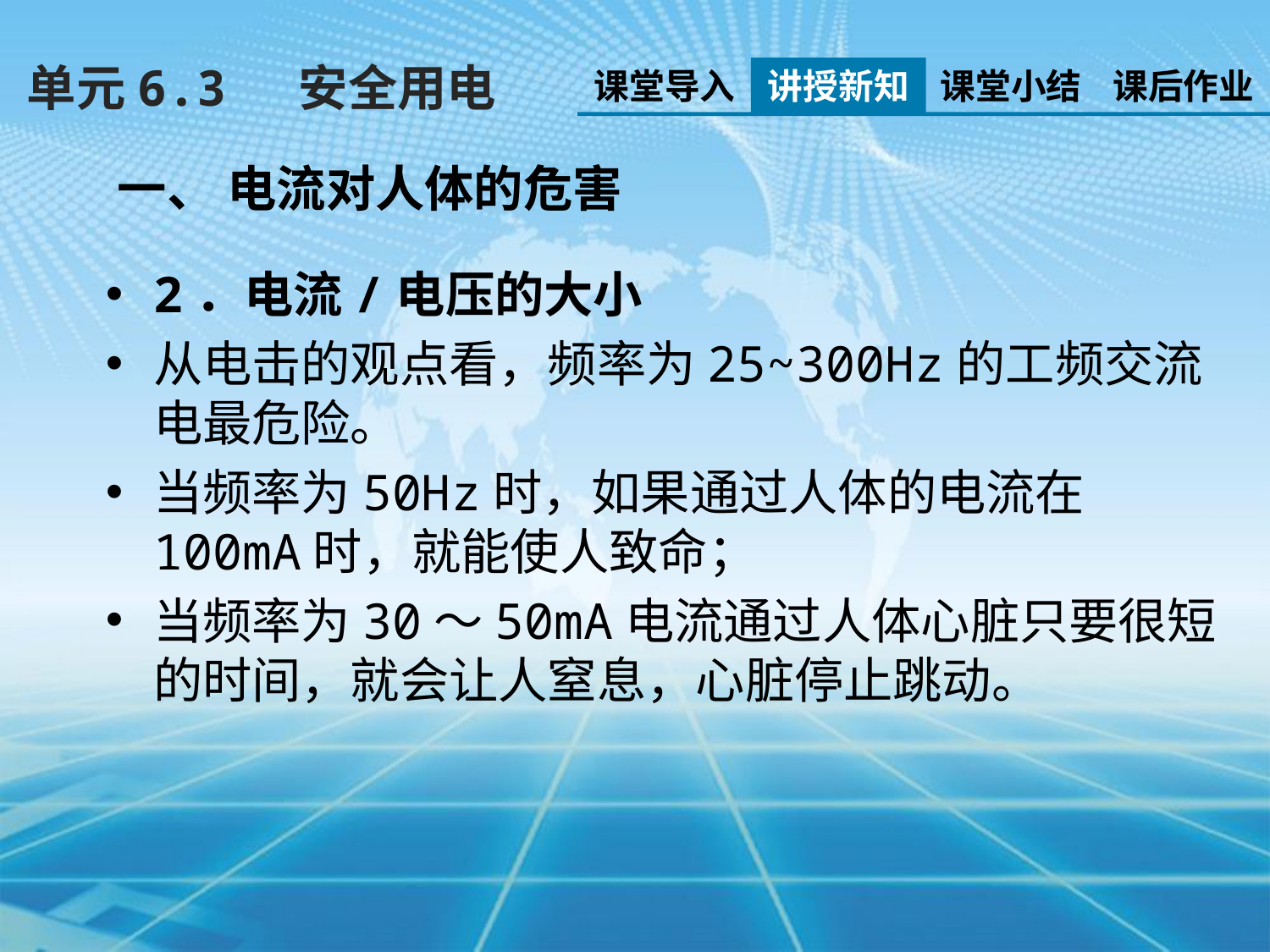

单元6.3　 安全用电
课堂导入
讲授新知
课堂小结
课后作业
一、 电流对人体的危害

2．电流/电压的大小
从电击的观点看，频率为25~300Hz的工频交流电最危险。
当频率为50Hz时，如果通过人体的电流在100mA时，就能使人致命；
当频率为30～50mA电流通过人体心脏只要很短的时间，就会让人窒息，心脏停止跳动。